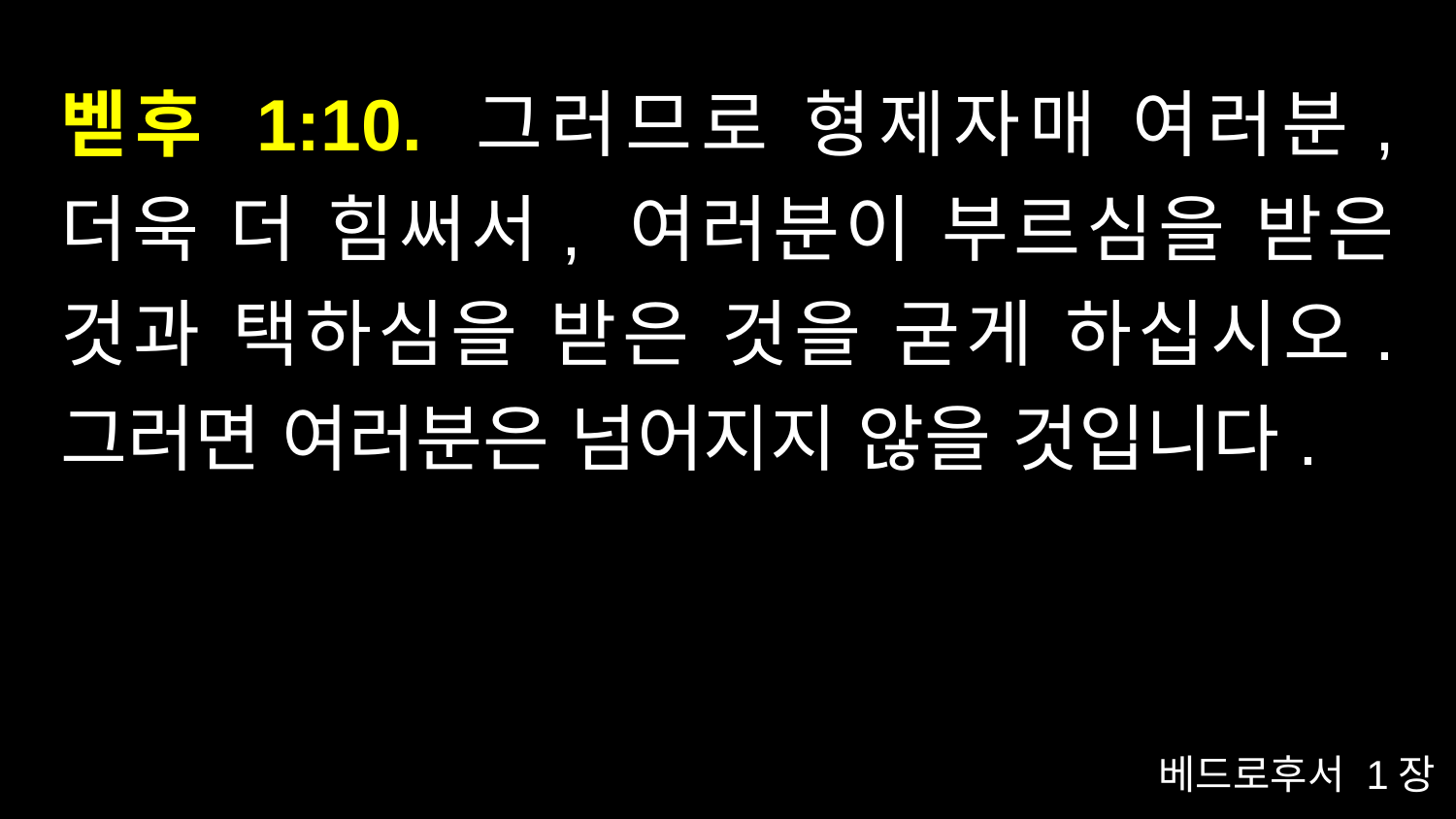

# 벧후 1:10. 그러므로 형제자매 여러분, 더욱 더 힘써서, 여러분이 부르심을 받은 것과 택하심을 받은 것을 굳게 하십시오. 그러면 여러분은 넘어지지 않을 것입니다.
베드로후서 1장